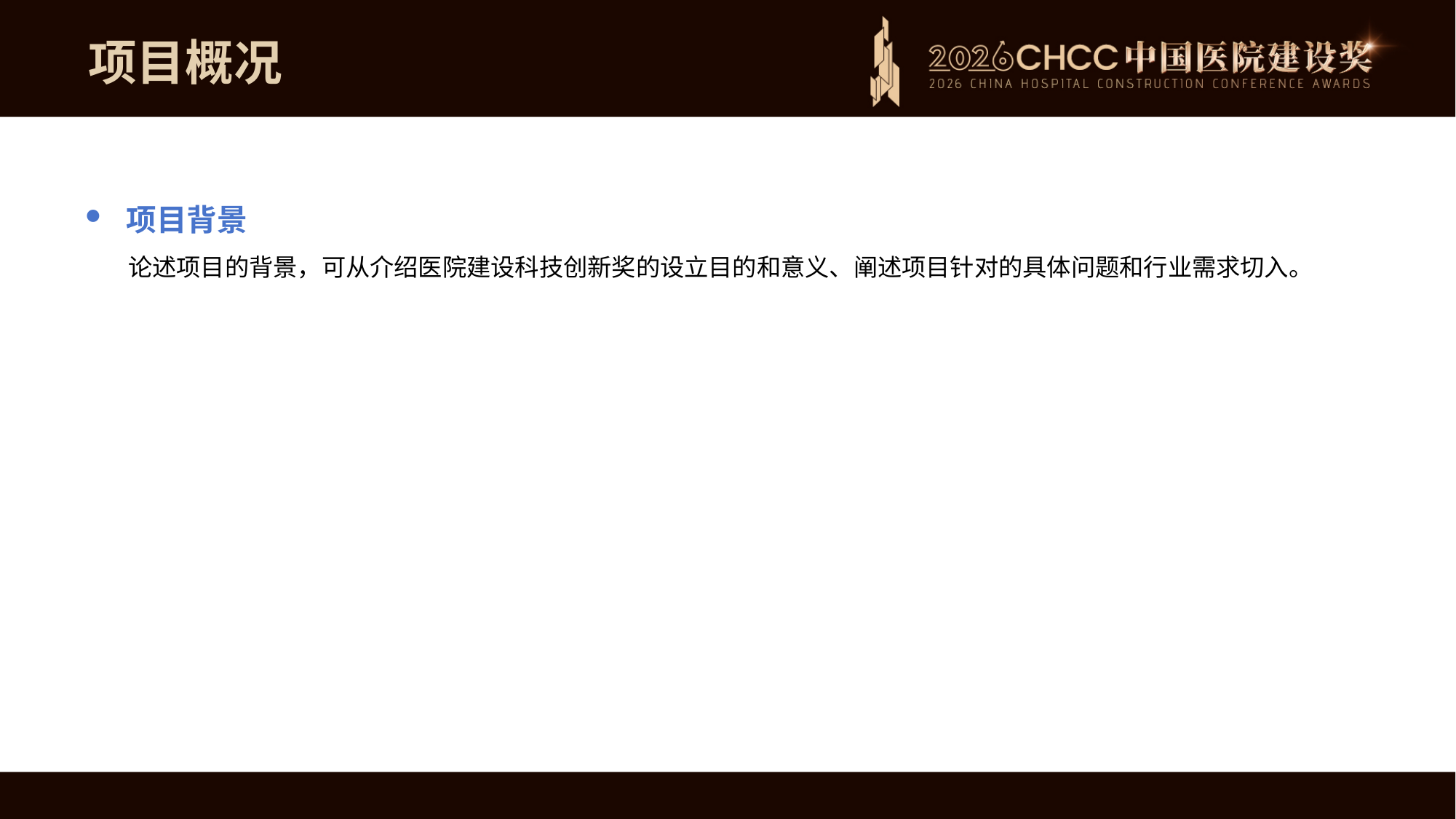

项目概况
项目背景
论述项目的背景，可从介绍医院建设科技创新奖的设立目的和意义、阐述项目针对的具体问题和行业需求切入。